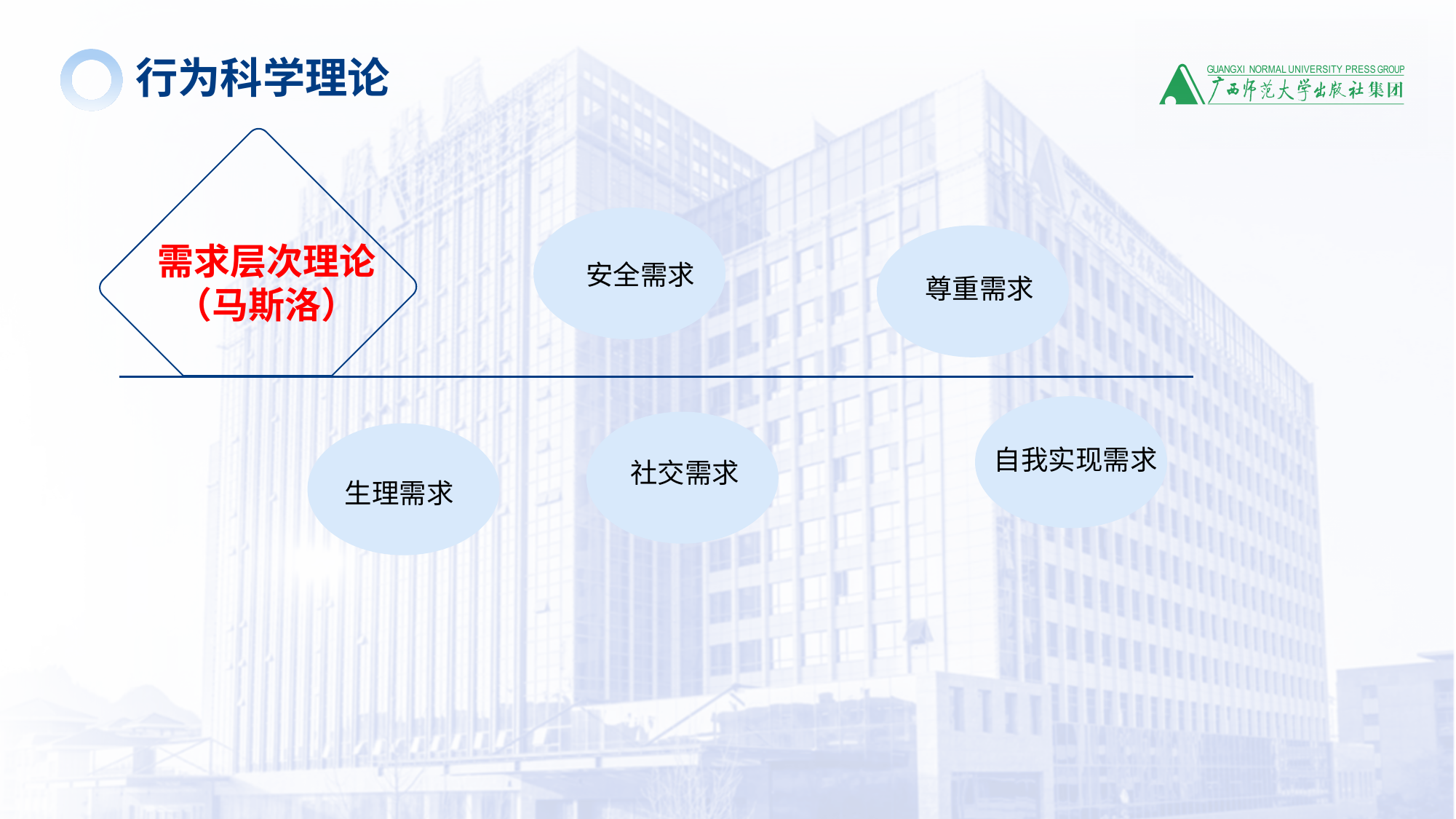

行为科学理论

需求层次理论
（马斯洛）
安全需求
尊重需求

自我实现需求
社交需求
生理需求